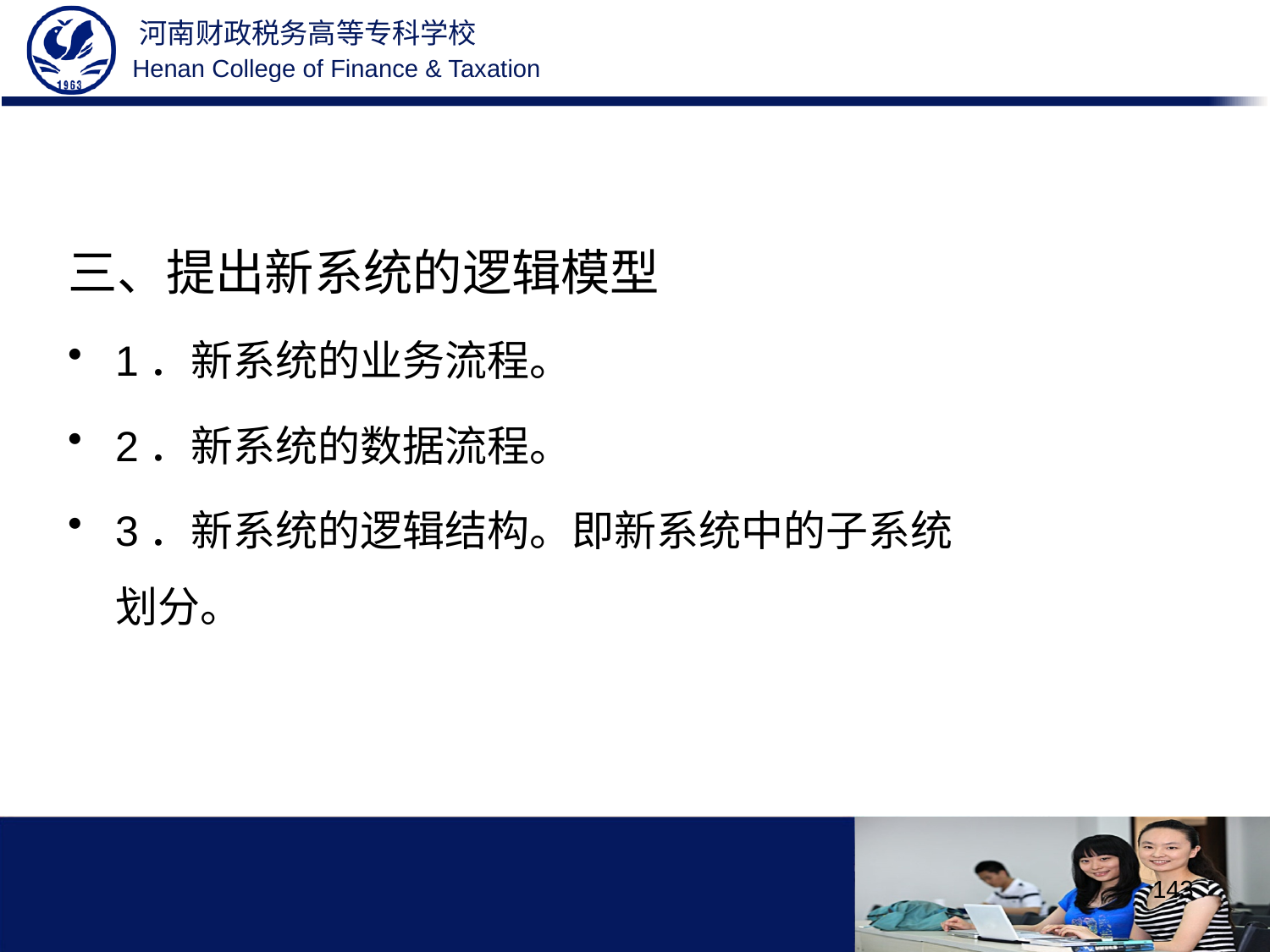

三、提出新系统的逻辑模型
1．新系统的业务流程。
2．新系统的数据流程。
3．新系统的逻辑结构。即新系统中的子系统划分。

143